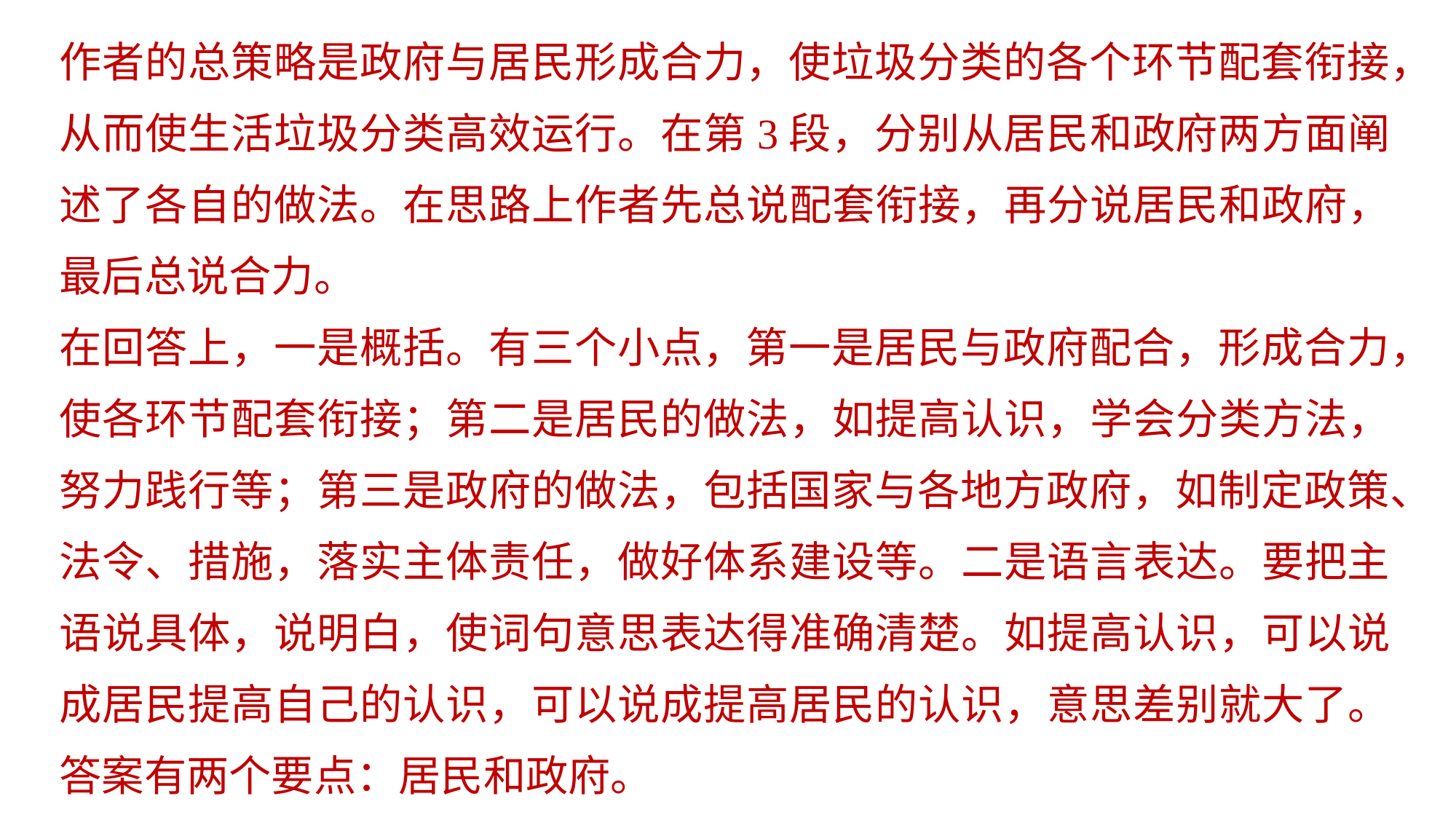

作者的总策略是政府与居民形成合力，使垃圾分类的各个环节配套衔接，从而使生活垃圾分类高效运行。在第3段，分别从居民和政府两方面阐述了各自的做法。在思路上作者先总说配套衔接，再分说居民和政府，最后总说合力。
在回答上，一是概括。有三个小点，第一是居民与政府配合，形成合力，使各环节配套衔接；第二是居民的做法，如提高认识，学会分类方法，努力践行等；第三是政府的做法，包括国家与各地方政府，如制定政策、法令、措施，落实主体责任，做好体系建设等。二是语言表达。要把主语说具体，说明白，使词句意思表达得准确清楚。如提高认识，可以说成居民提高自己的认识，可以说成提高居民的认识，意思差别就大了。答案有两个要点：居民和政府。